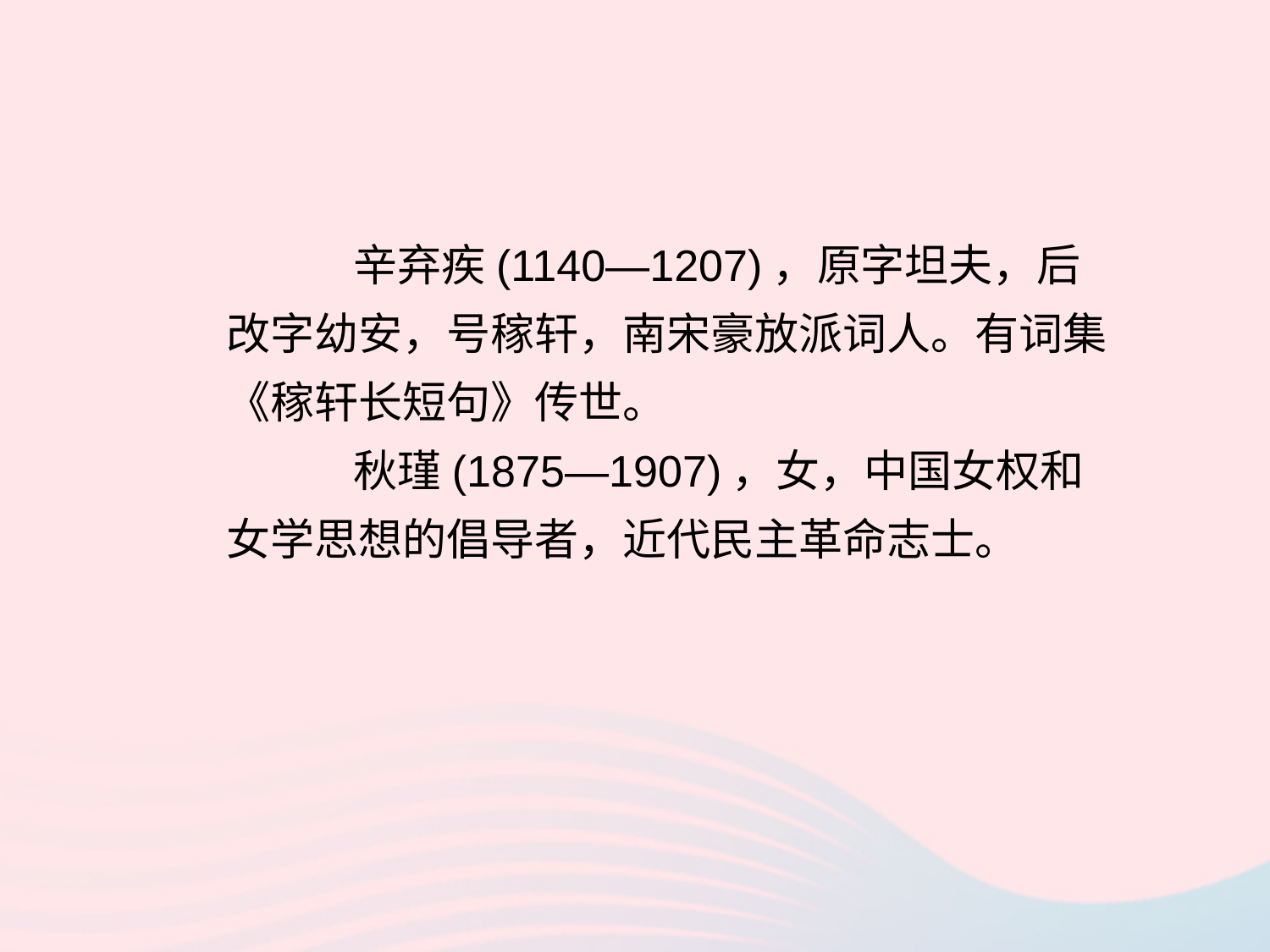

辛弃疾(1140—1207)，原字坦夫，后改字幼安，号稼轩，南宋豪放派词人。有词集《稼轩长短句》传世。
	秋瑾(1875—1907)，女，中国女权和女学思想的倡导者，近代民主革命志士。